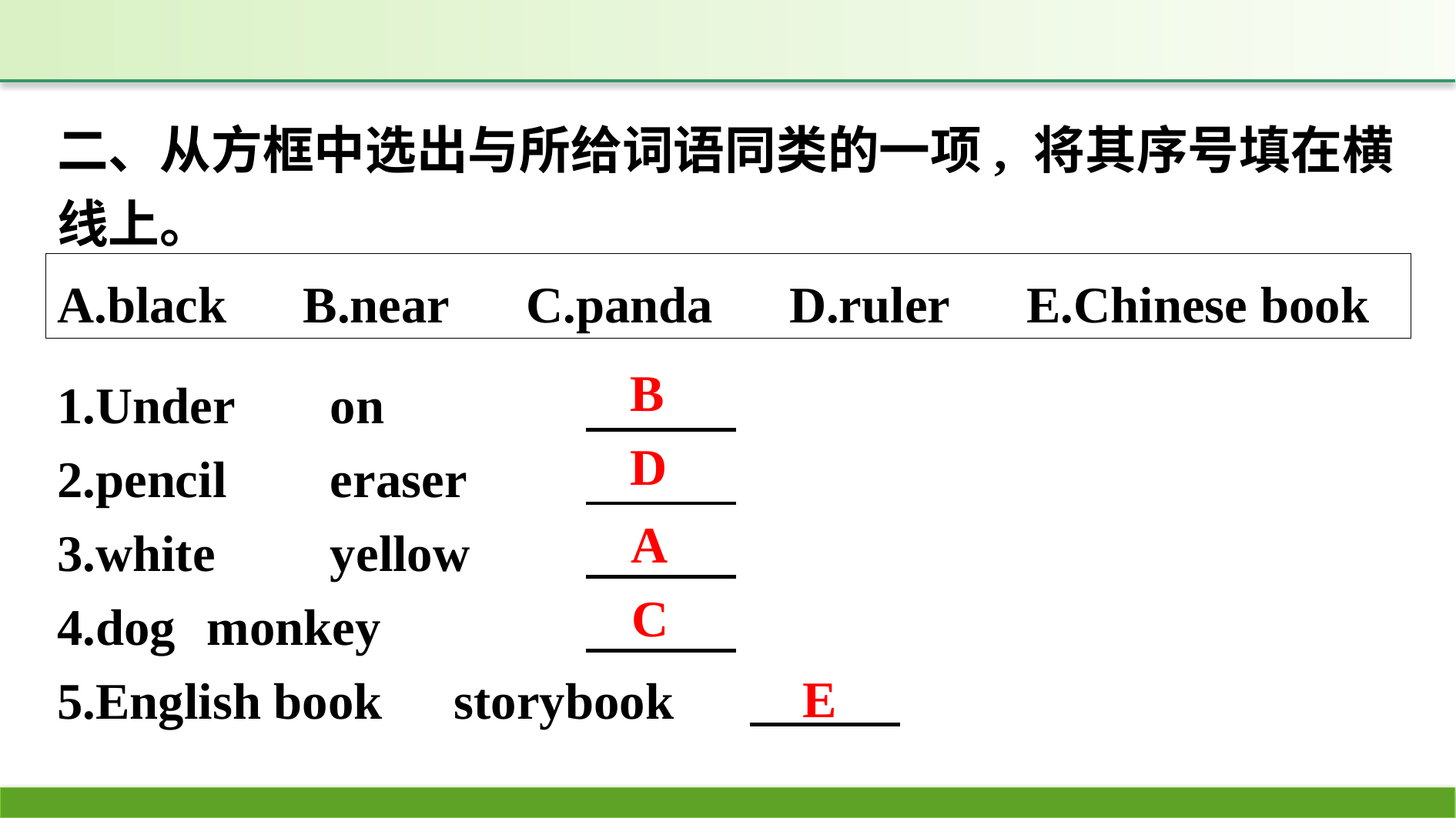

二、从方框中选出与所给词语同类的一项, 将其序号填在横线上。
A.black　B.near　C.panda　D.ruler　E.Chinese book
1.Under	on
2.pencil	eraser
3.white	yellow
4.dog	monkey
5.English book	storybook
B
D
A
C
E